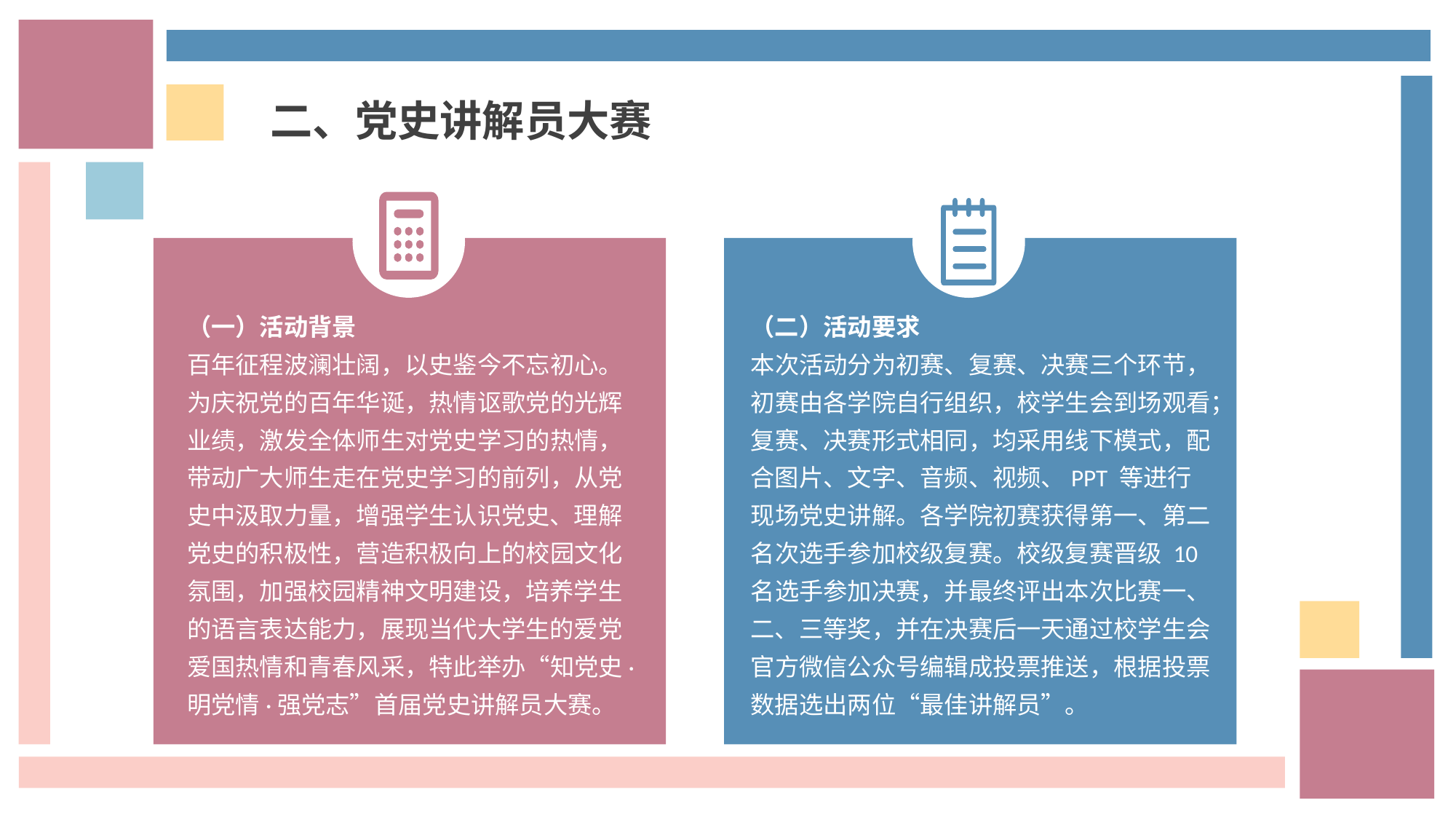

二、党史讲解员大赛

（一）活动背景
百年征程波澜壮阔，以史鉴今不忘初心。为庆祝党的百年华诞，热情讴歌党的光辉业绩，激发全体师生对党史学习的热情，带动广大师生走在党史学习的前列，从党史中汲取力量，增强学生认识党史、理解党史的积极性，营造积极向上的校园文化氛围，加强校园精神文明建设，培养学生的语言表达能力，展现当代大学生的爱党爱国热情和青春风采，特此举办“知党史·明党情·强党志”首届党史讲解员大赛。
（二）活动要求
本次活动分为初赛、复赛、决赛三个环节，初赛由各学院自行组织，校学生会到场观看；复赛、决赛形式相同，均采用线下模式，配合图片、文字、音频、视频、PPT 等进行现场党史讲解。各学院初赛获得第一、第二名次选手参加校级复赛。校级复赛晋级 10 名选手参加决赛，并最终评出本次比赛一、二、三等奖，并在决赛后一天通过校学生会官方微信公众号编辑成投票推送，根据投票数据选出两位“最佳讲解员”。